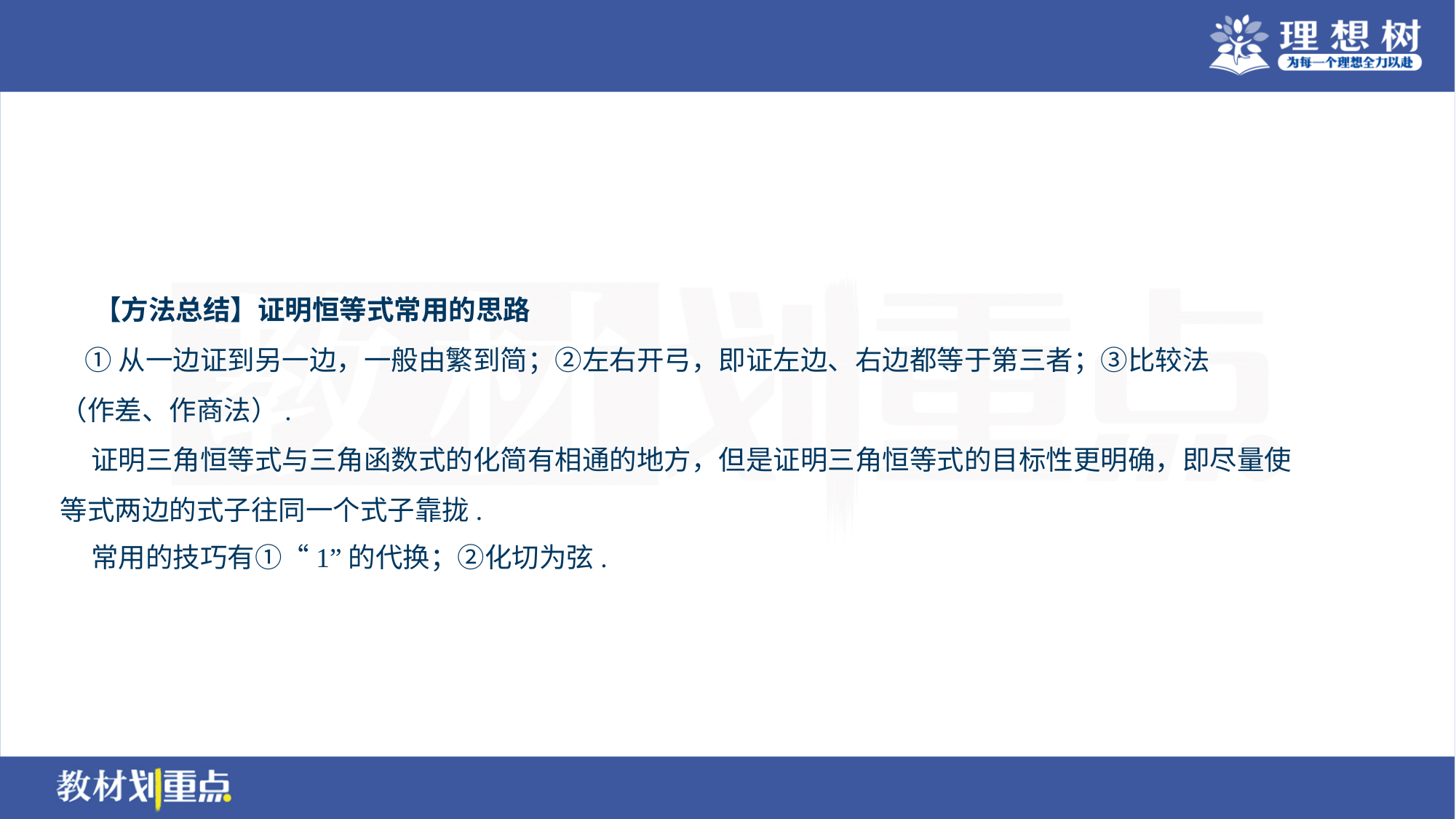

【方法总结】证明恒等式常用的思路
    ①从一边证到另一边，一般由繁到简；②左右开弓，即证左边、右边都等于第三者；③比较法
（作差、作商法）.
    证明三角恒等式与三角函数式的化简有相通的地方，但是证明三角恒等式的目标性更明确，即尽量使
等式两边的式子往同一个式子靠拢.
    常用的技巧有①“1”的代换；②化切为弦.